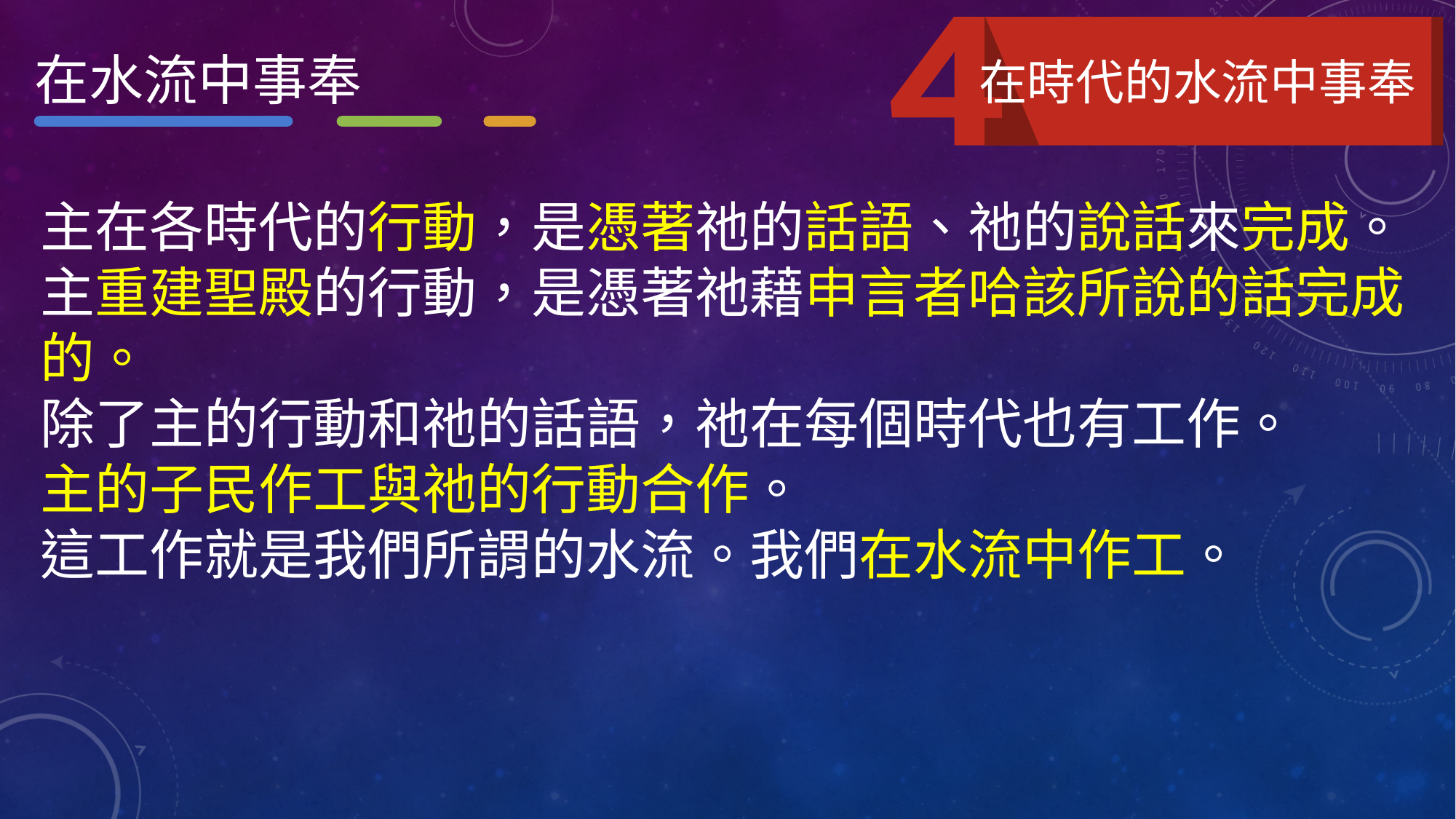

在水流中事奉

在時代的水流中事奉

主在各時代的行動，是憑著祂的話語、祂的說話來完成。主重建聖殿的行動，是憑著祂藉申言者哈該所說的話完成的。
除了主的行動和祂的話語，祂在每個時代也有工作。
主的子民作工與祂的行動合作。
這工作就是我們所謂的水流。我們在水流中作工。